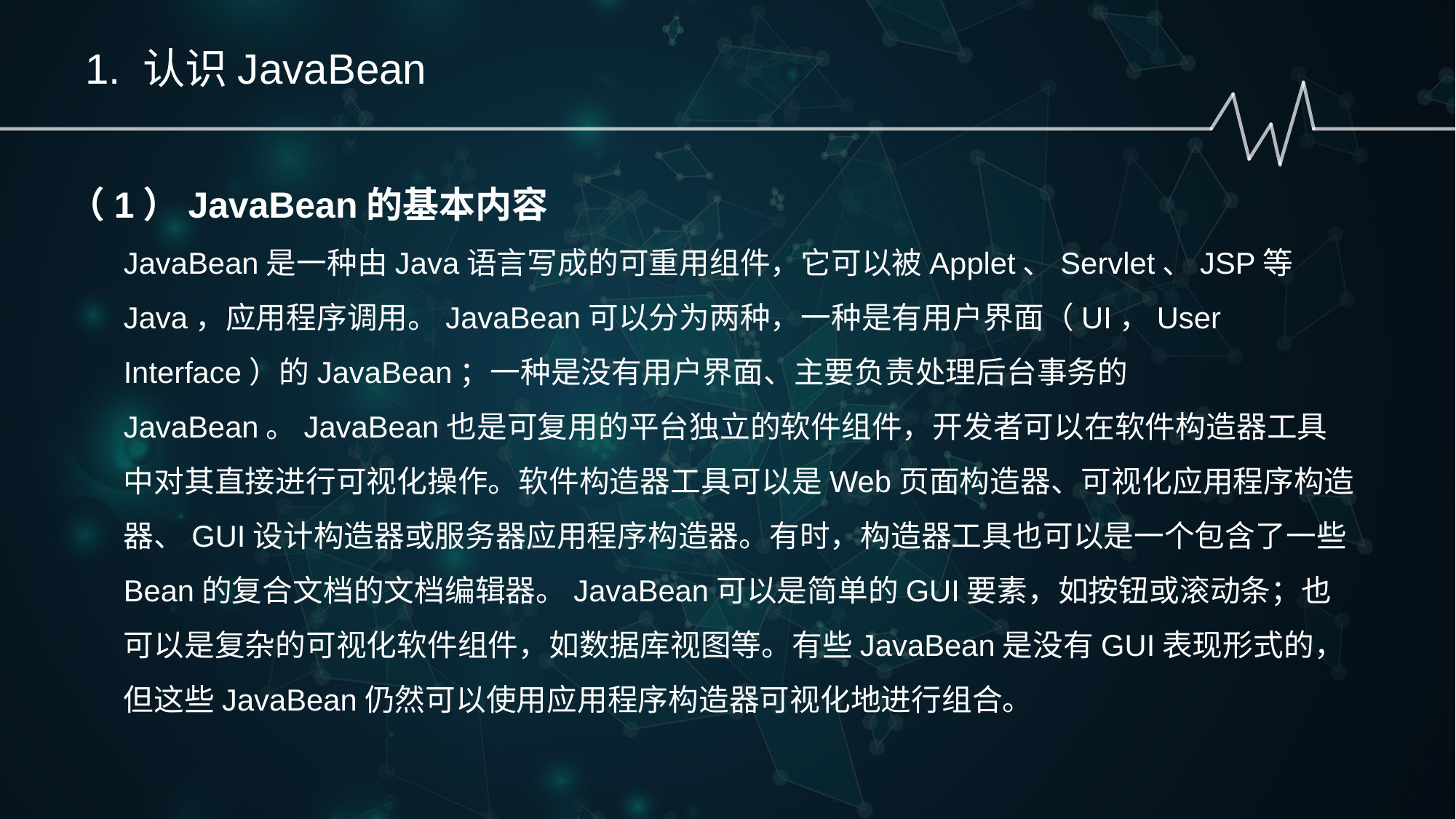

1. 认识JavaBean
（1）JavaBean的基本内容
JavaBean是一种由Java语言写成的可重用组件，它可以被Applet、Servlet、JSP等Java，应用程序调用。JavaBean可以分为两种，一种是有用户界面（UI，User Interface）的JavaBean；一种是没有用户界面、主要负责处理后台事务的JavaBean。JavaBean也是可复用的平台独立的软件组件，开发者可以在软件构造器工具中对其直接进行可视化操作。软件构造器工具可以是Web页面构造器、可视化应用程序构造器、GUI设计构造器或服务器应用程序构造器。有时，构造器工具也可以是一个包含了一些Bean的复合文档的文档编辑器。JavaBean可以是简单的GUI要素，如按钮或滚动条；也可以是复杂的可视化软件组件，如数据库视图等。有些JavaBean是没有GUI表现形式的，但这些JavaBean仍然可以使用应用程序构造器可视化地进行组合。